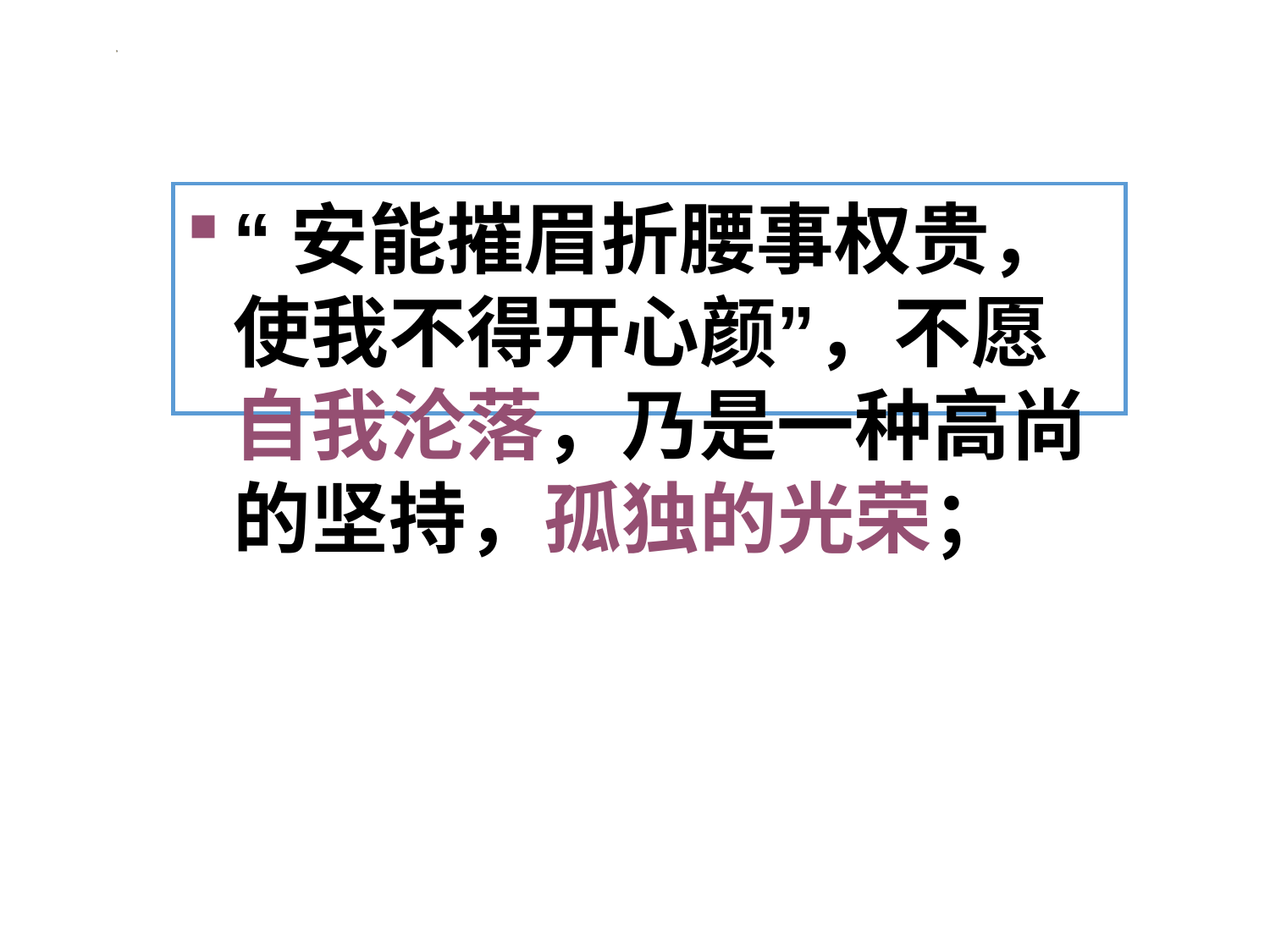

“安能摧眉折腰事权贵，使我不得开心颜”，不愿自我沦落，乃是一种高尚的坚持，孤独的光荣；
#